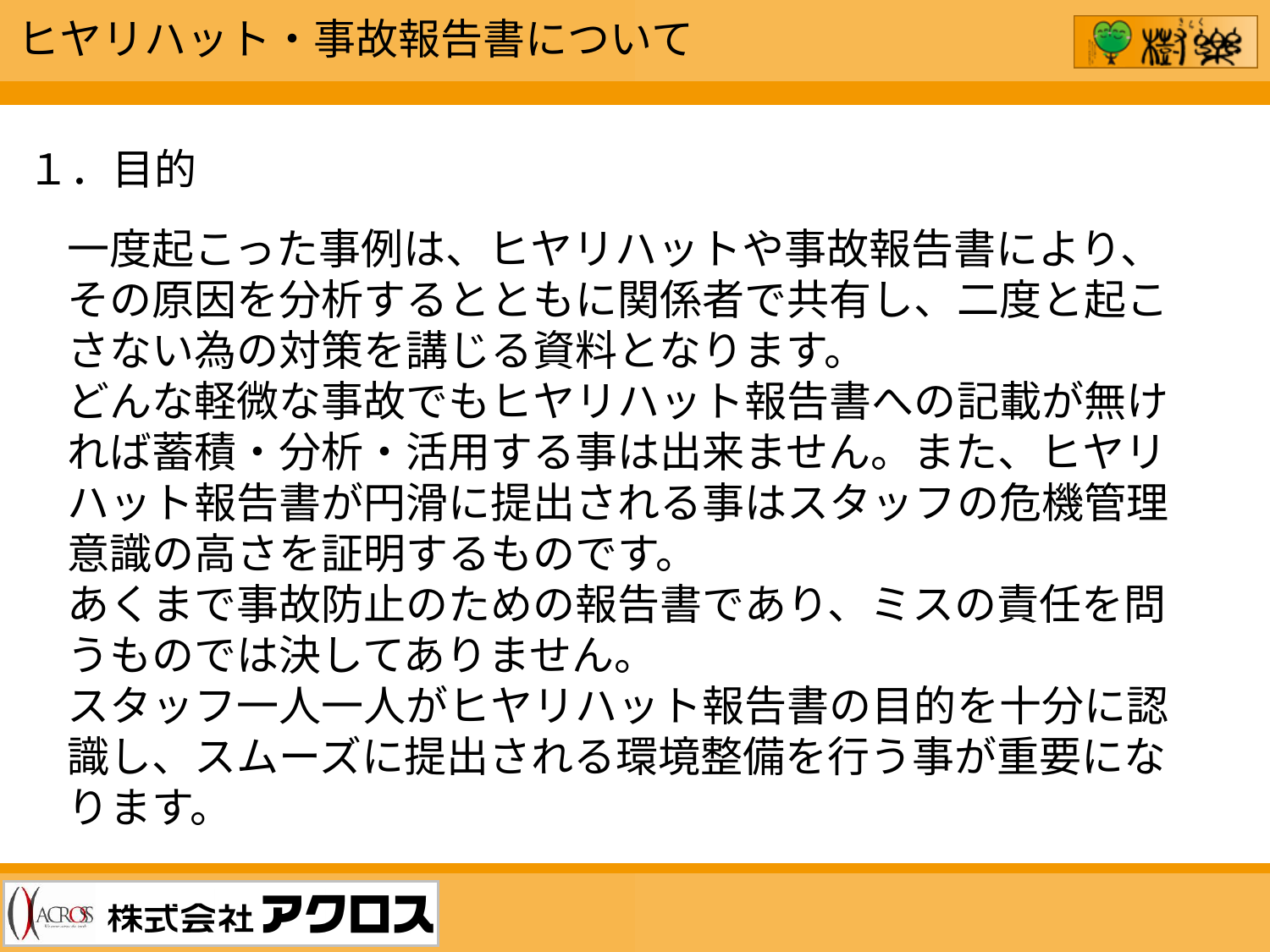

ヒヤリハット・事故報告書について
１．目的
一度起こった事例は、ヒヤリハットや事故報告書により、その原因を分析するとともに関係者で共有し、二度と起こさない為の対策を講じる資料となります。
どんな軽微な事故でもヒヤリハット報告書への記載が無ければ蓄積・分析・活用する事は出来ません。また、ヒヤリハット報告書が円滑に提出される事はスタッフの危機管理意識の高さを証明するものです。
あくまで事故防止のための報告書であり、ミスの責任を問うものでは決してありません。
スタッフ一人一人がヒヤリハット報告書の目的を十分に認識し、スムーズに提出される環境整備を行う事が重要になります。